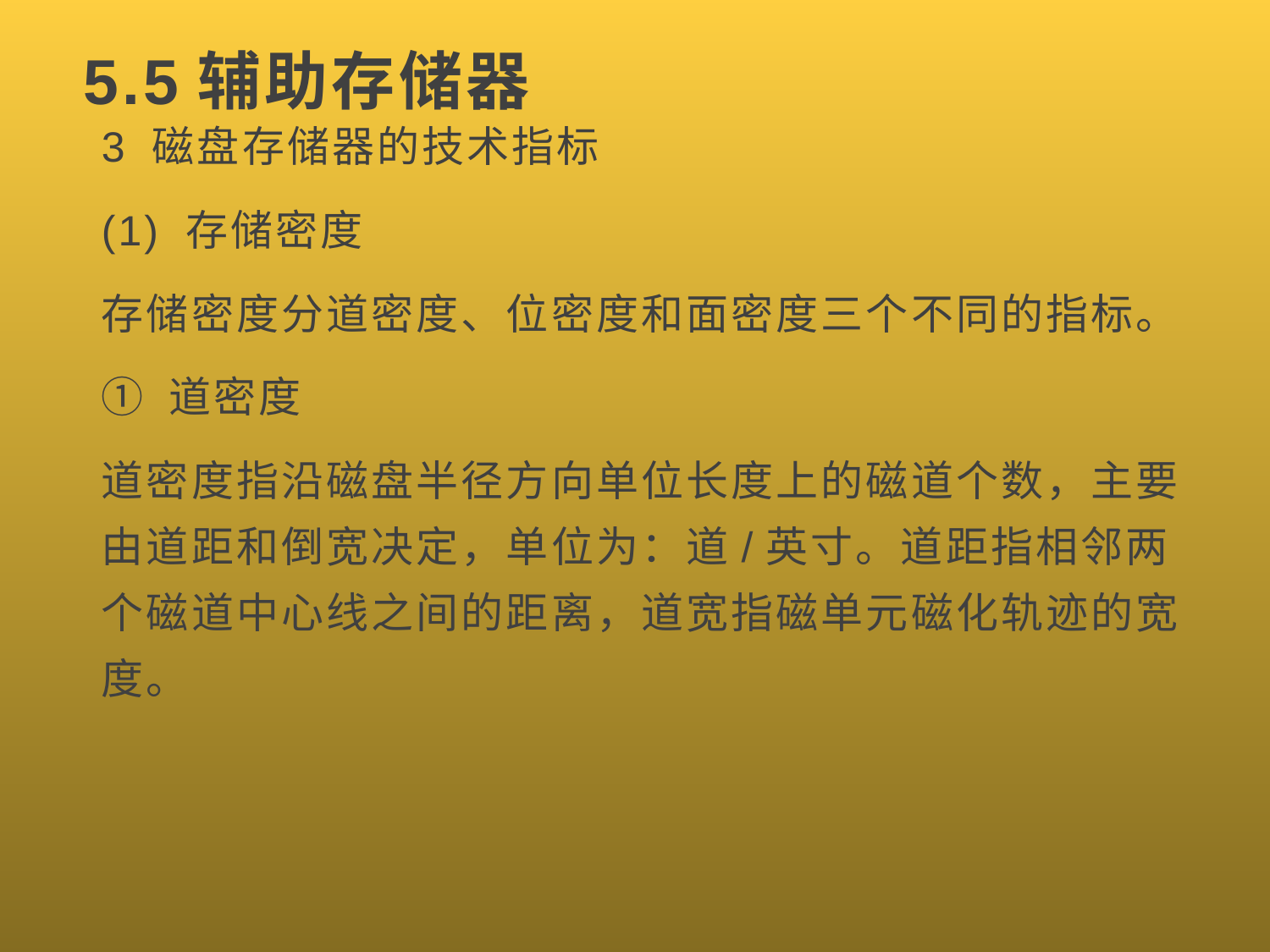

# 5.5辅助存储器

3 磁盘存储器的技术指标
(1) 存储密度
存储密度分道密度、位密度和面密度三个不同的指标。
① 道密度
道密度指沿磁盘半径方向单位长度上的磁道个数，主要由道距和倒宽决定，单位为：道/英寸。道距指相邻两个磁道中心线之间的距离，道宽指磁单元磁化轨迹的宽度。